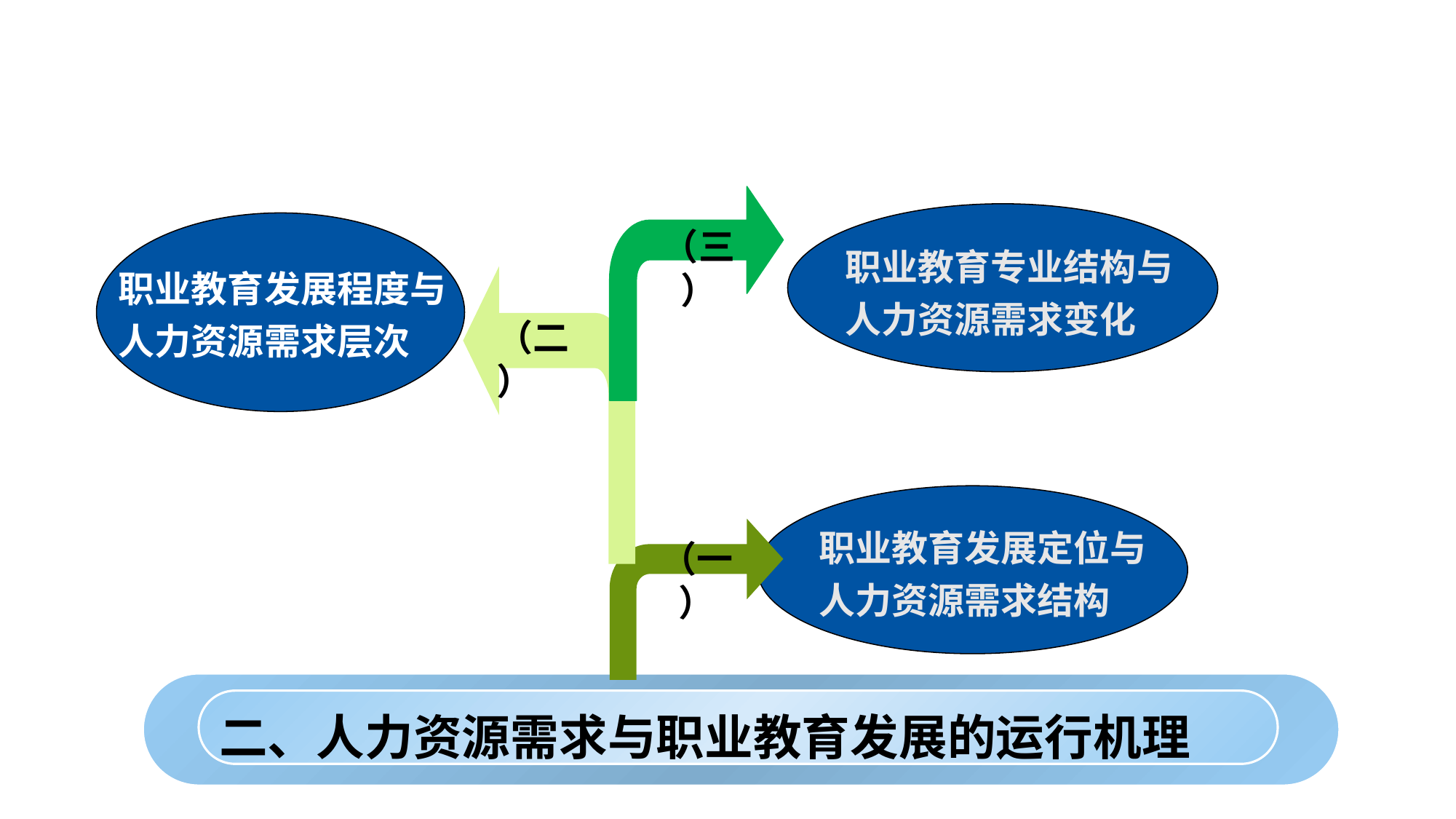

职业教育发展程度与人力资源需求层次

（二）

职业教育发展定位与人力资源需求结构
（一）

（三）
职业教育专业结构与人力资源需求变化

二、人力资源需求与职业教育发展的运行机理
8